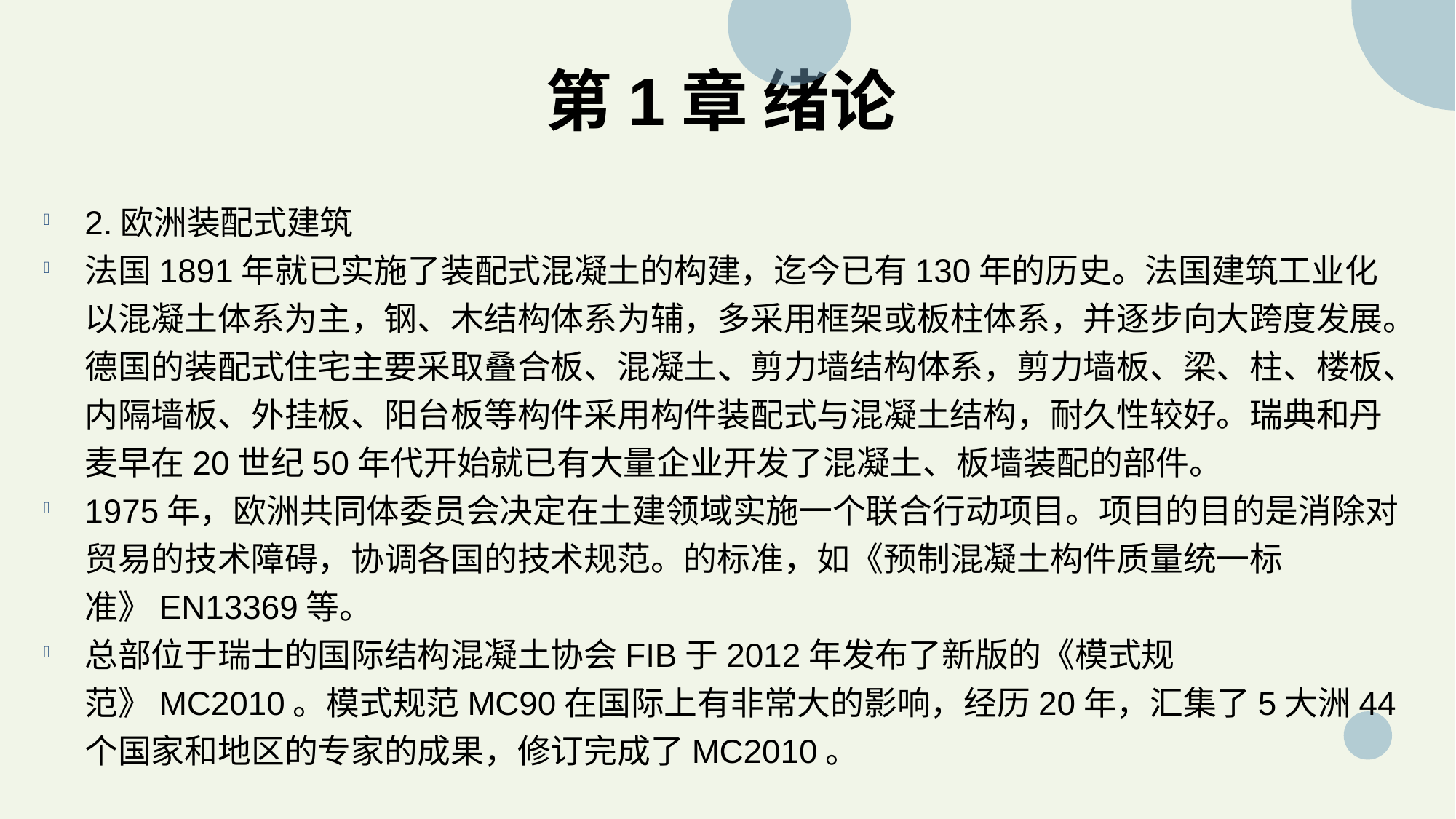

# 第1章 绪论

2.欧洲装配式建筑
法国1891年就已实施了装配式混凝土的构建，迄今已有130年的历史。法国建筑工业化以混凝土体系为主，钢、木结构体系为辅，多采用框架或板柱体系，并逐步向大跨度发展。德国的装配式住宅主要采取叠合板、混凝土、剪力墙结构体系，剪力墙板、梁、柱、楼板、内隔墙板、外挂板、阳台板等构件采用构件装配式与混凝土结构，耐久性较好。瑞典和丹麦早在20世纪50年代开始就已有大量企业开发了混凝土、板墙装配的部件。
1975年，欧洲共同体委员会决定在土建领域实施一个联合行动项目。项目的目的是消除对贸易的技术障碍，协调各国的技术规范。的标准，如《预制混凝土构件质量统一标准》EN13369等。
总部位于瑞士的国际结构混凝土协会FIB于2012年发布了新版的《模式规范》MC2010。模式规范MC90在国际上有非常大的影响，经历20年，汇集了5大洲44个国家和地区的专家的成果，修订完成了MC2010。